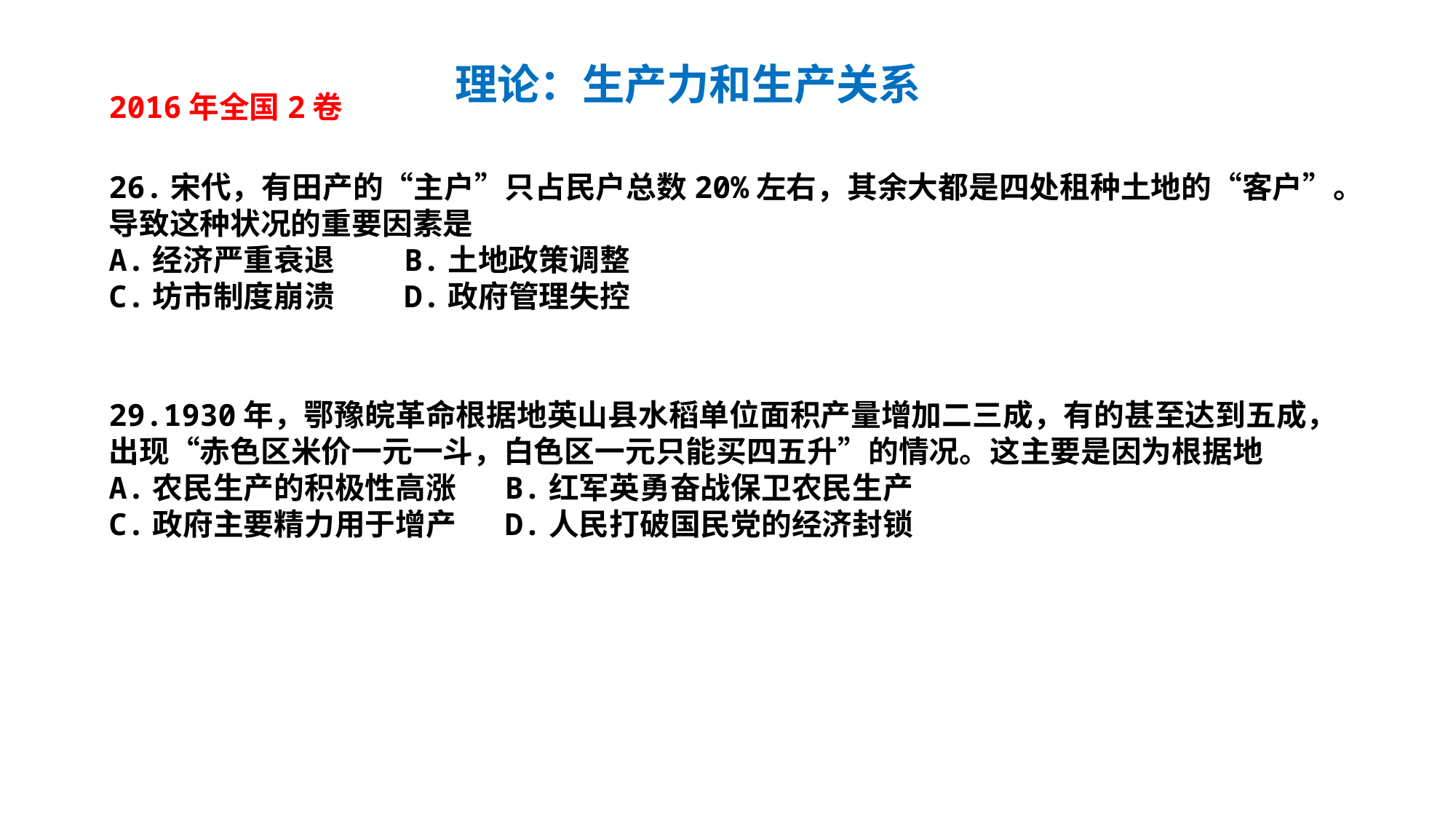

理论：生产力和生产关系
2016年全国2卷

26.宋代，有田产的“主户”只占民户总数20%左右，其余大都是四处租种土地的“客户”。导致这种状况的重要因素是
A.经济严重衰退         B.土地政策调整
C.坊市制度崩溃         D.政府管理失控
29.1930年，鄂豫皖革命根据地英山县水稻单位面积产量增加二三成，有的甚至达到五成，出现“赤色区米价一元一斗，白色区一元只能买四五升”的情况。这主要是因为根据地
A.农民生产的积极性高涨      B.红军英勇奋战保卫农民生产
C.政府主要精力用于增产      D.人民打破国民党的经济封锁